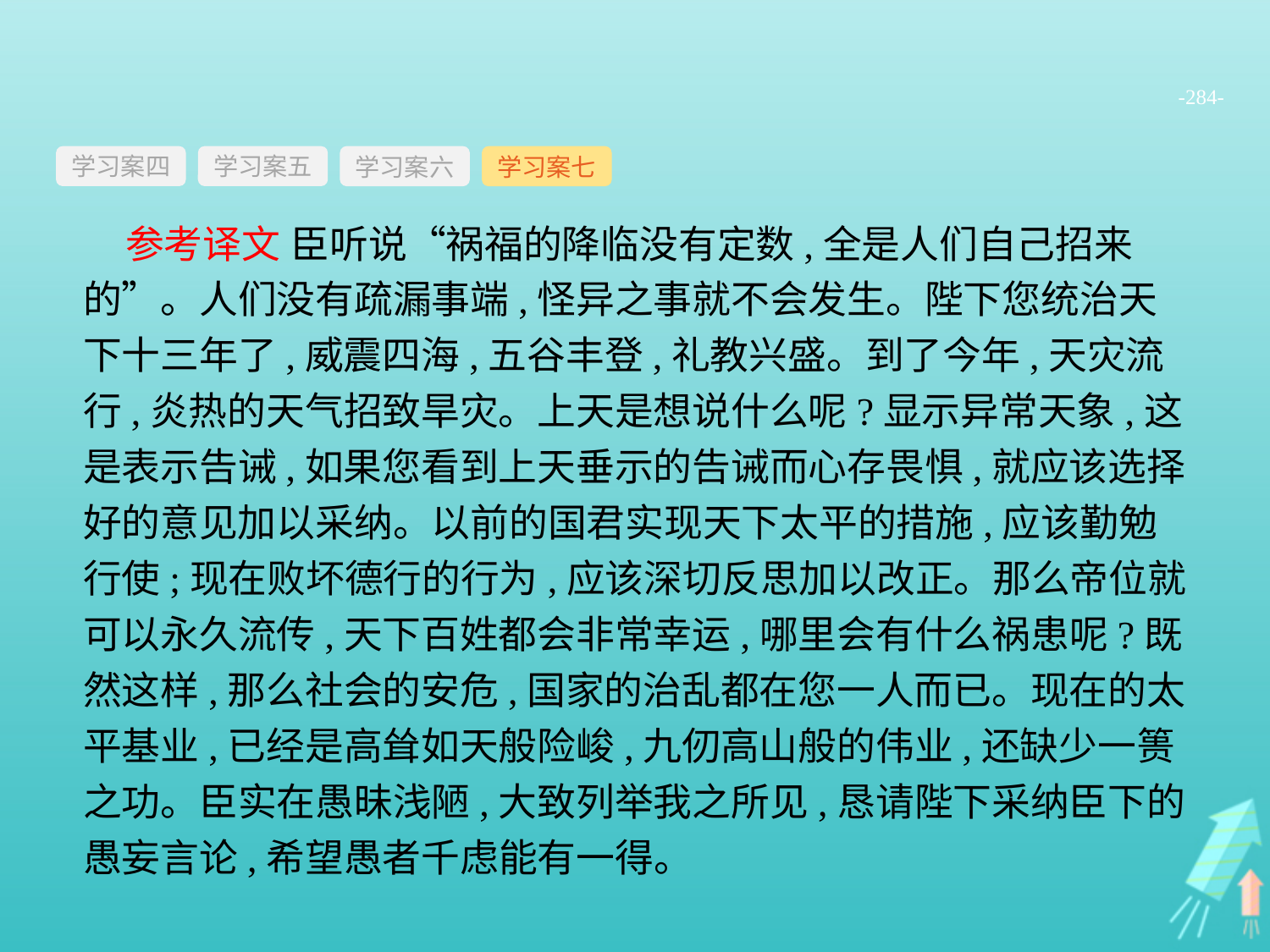

-284-
学习案四
学习案六
学习案七
学习案五
参考译文 臣听说“祸福的降临没有定数,全是人们自己招来的”。人们没有疏漏事端,怪异之事就不会发生。陛下您统治天下十三年了,威震四海,五谷丰登,礼教兴盛。到了今年,天灾流行,炎热的天气招致旱灾。上天是想说什么呢?显示异常天象,这是表示告诫,如果您看到上天垂示的告诫而心存畏惧,就应该选择好的意见加以采纳。以前的国君实现天下太平的措施,应该勤勉行使;现在败坏德行的行为,应该深切反思加以改正。那么帝位就可以永久流传,天下百姓都会非常幸运,哪里会有什么祸患呢?既然这样,那么社会的安危,国家的治乱都在您一人而已。现在的太平基业,已经是高耸如天般险峻,九仞高山般的伟业,还缺少一篑之功。臣实在愚昧浅陋,大致列举我之所见,恳请陛下采纳臣下的愚妄言论,希望愚者千虑能有一得。